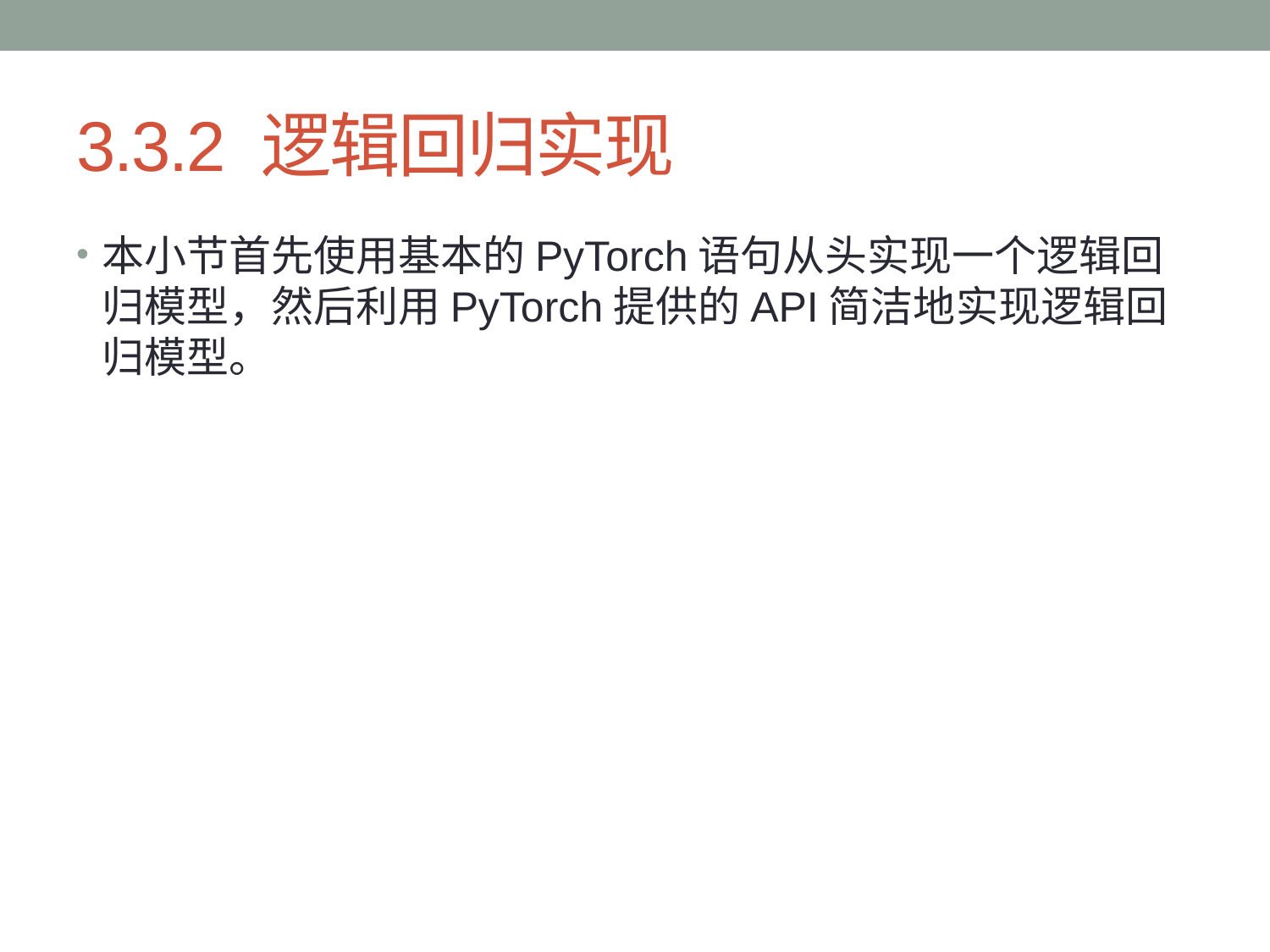

# 3.3.2 逻辑回归实现
本小节首先使用基本的PyTorch语句从头实现一个逻辑回归模型，然后利用PyTorch提供的API简洁地实现逻辑回归模型。